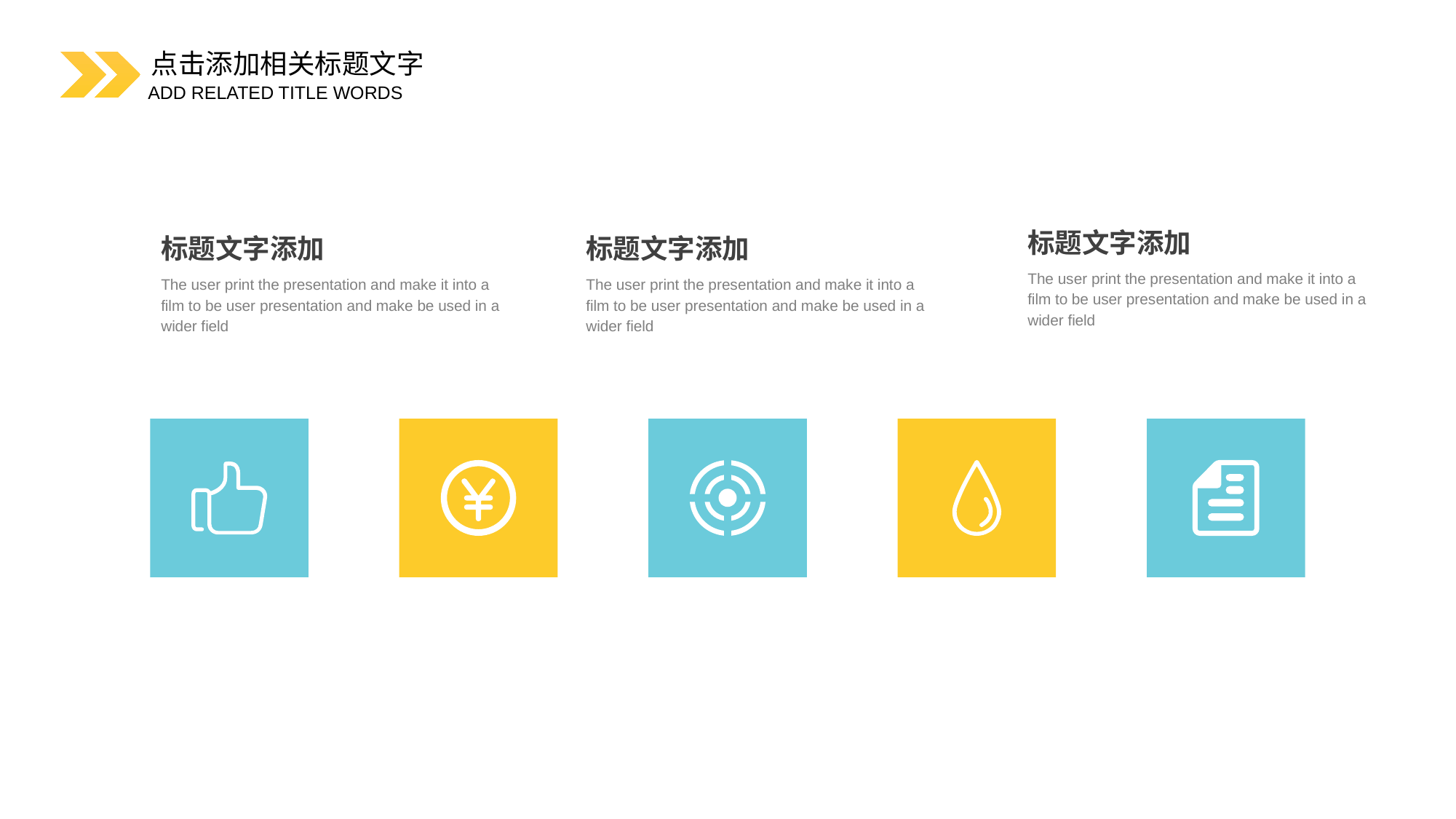

标题文字添加
The user print the presentation and make it into a film to be user presentation and make be used in a wider field
标题文字添加
The user print the presentation and make it into a film to be user presentation and make be used in a wider field
标题文字添加
The user print the presentation and make it into a film to be user presentation and make be used in a wider field